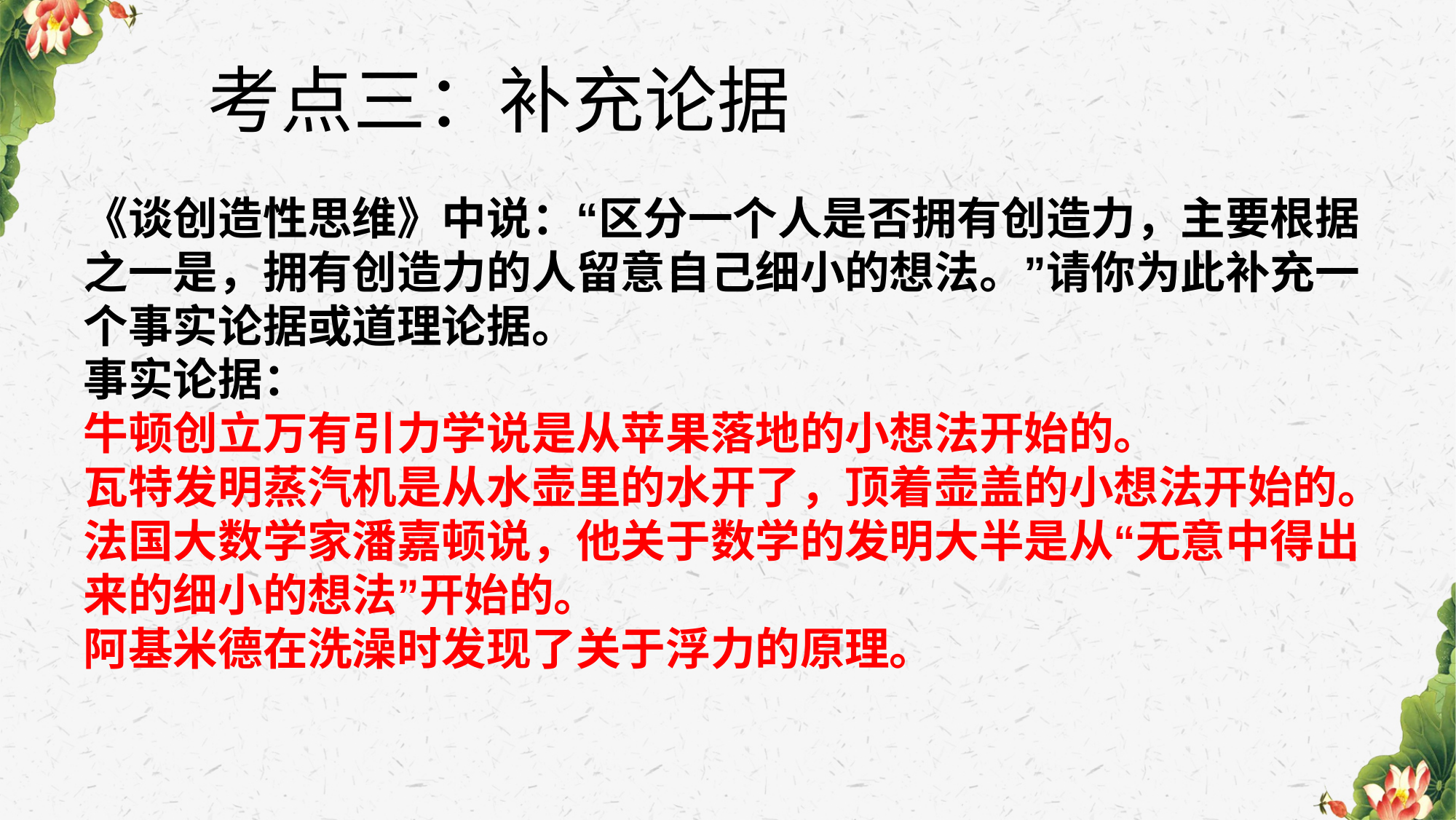

考点三：补充论据
《谈创造性思维》中说：“区分一个人是否拥有创造力，主要根据之一是，拥有创造力的人留意自己细小的想法。”请你为此补充一个事实论据或道理论据。
事实论据：
牛顿创立万有引力学说是从苹果落地的小想法开始的。
瓦特发明蒸汽机是从水壶里的水开了，顶着壶盖的小想法开始的。
法国大数学家潘嘉顿说，他关于数学的发明大半是从“无意中得出来的细小的想法”开始的。
阿基米德在洗澡时发现了关于浮力的原理。